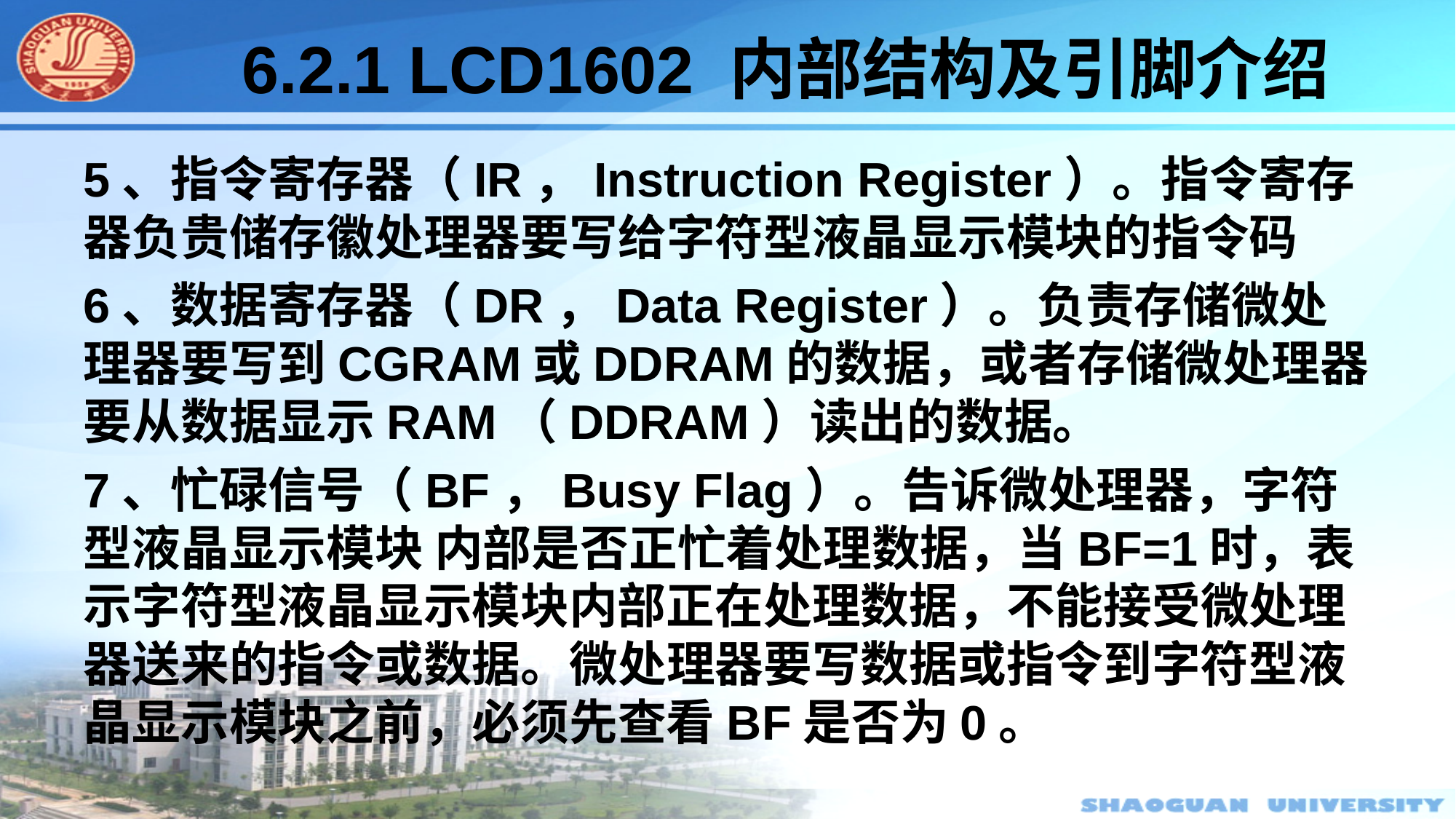

#
6.2.1 LCD1602 内部结构及引脚介绍
5、指令寄存器（IR，Instruction Register）。指令寄存器负贵储存徽处理器要写给字符型液晶显示模块的指令码
6、数据寄存器（DR，Data Register）。负责存储微处理器要写到CGRAM或DDRAM的数据，或者存储微处理器要从数据显示RAM（DDRAM）读出的数据。
7、忙碌信号（BF，Busy Flag）。告诉微处理器，字符型液晶显示模块 内部是否正忙着处理数据，当BF=1时，表示字符型液晶显示模块内部正在处理数据，不能接受微处理器送来的指令或数据。微处理器要写数据或指令到字符型液晶显示模块之前，必须先查看BF是否为0。